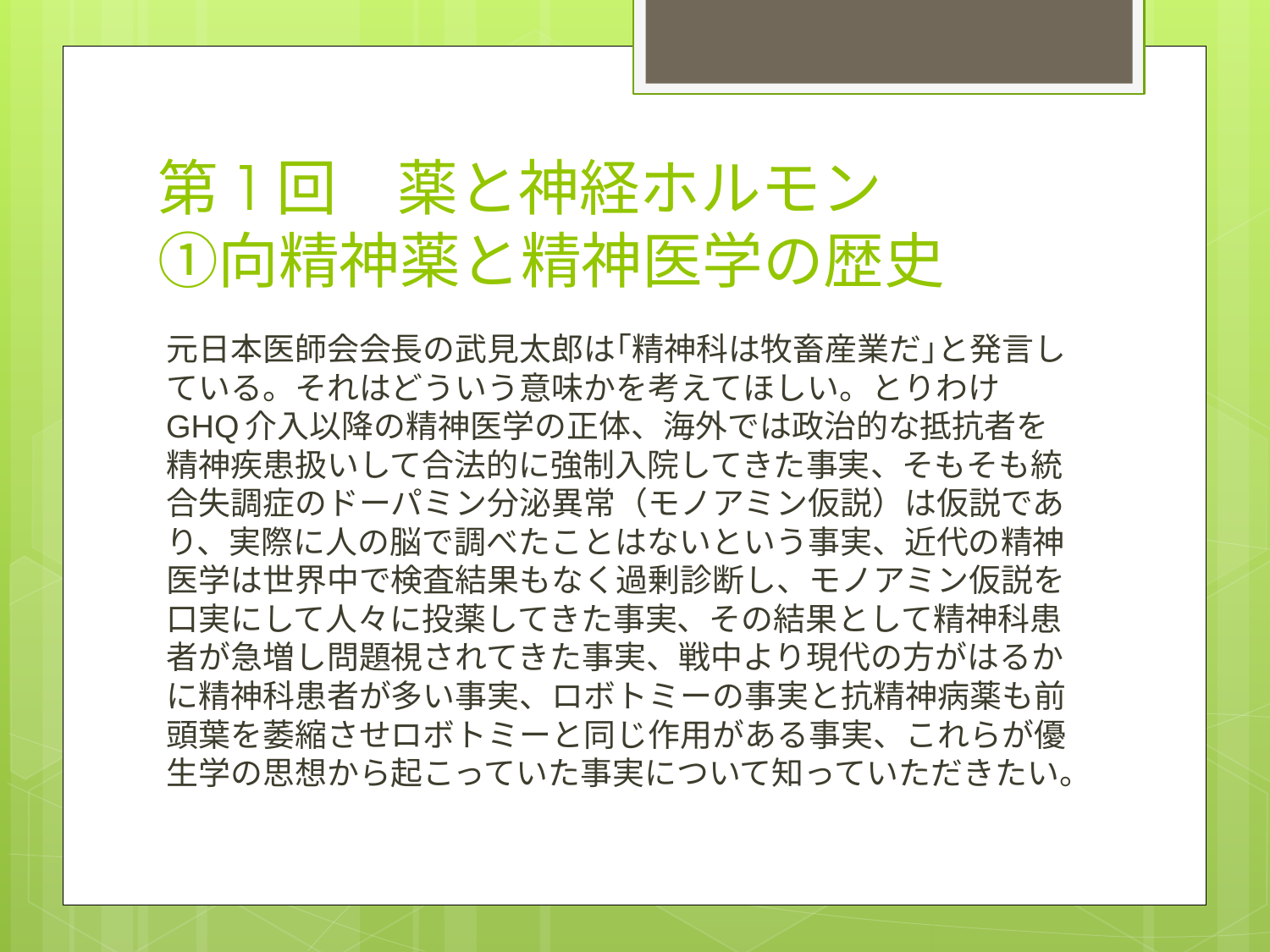

# 第1回　薬と神経ホルモン ①向精神薬と精神医学の歴史
元日本医師会会長の武見太郎は｢精神科は牧畜産業だ｣と発言している。それはどういう意味かを考えてほしい。とりわけGHQ介入以降の精神医学の正体、海外では政治的な抵抗者を精神疾患扱いして合法的に強制入院してきた事実、そもそも統合失調症のドーパミン分泌異常（モノアミン仮説）は仮説であり、実際に人の脳で調べたことはないという事実、近代の精神医学は世界中で検査結果もなく過剰診断し、モノアミン仮説を口実にして人々に投薬してきた事実、その結果として精神科患者が急増し問題視されてきた事実、戦中より現代の方がはるかに精神科患者が多い事実、ロボトミーの事実と抗精神病薬も前頭葉を萎縮させロボトミーと同じ作用がある事実、これらが優生学の思想から起こっていた事実について知っていただきたい。